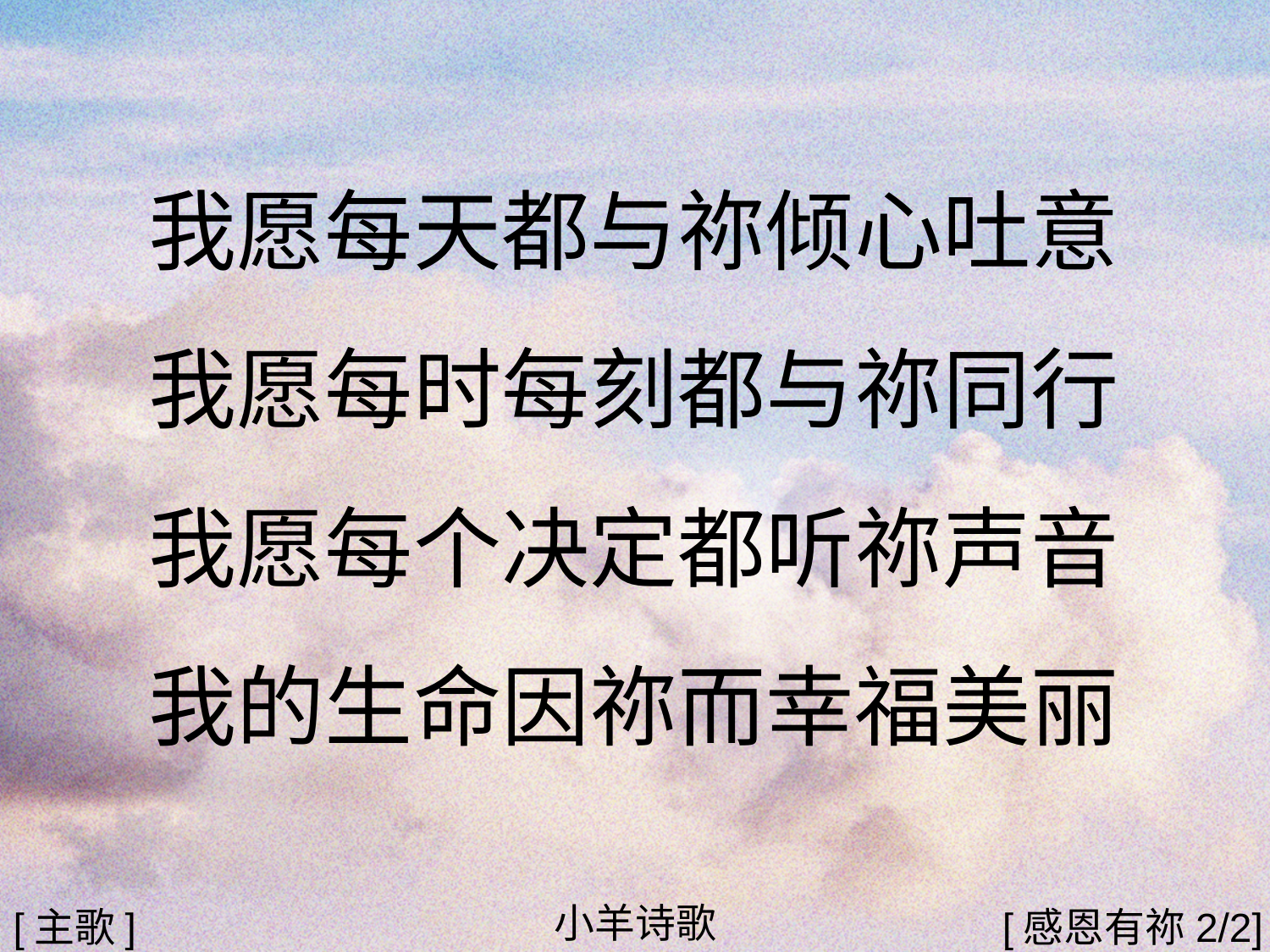

我愿每天都与祢倾心吐意
我愿每时每刻都与祢同行
我愿每个决定都听祢声音
我的生命因祢而幸福美丽
#

小羊诗歌
[主歌]
[感恩有祢2/2]